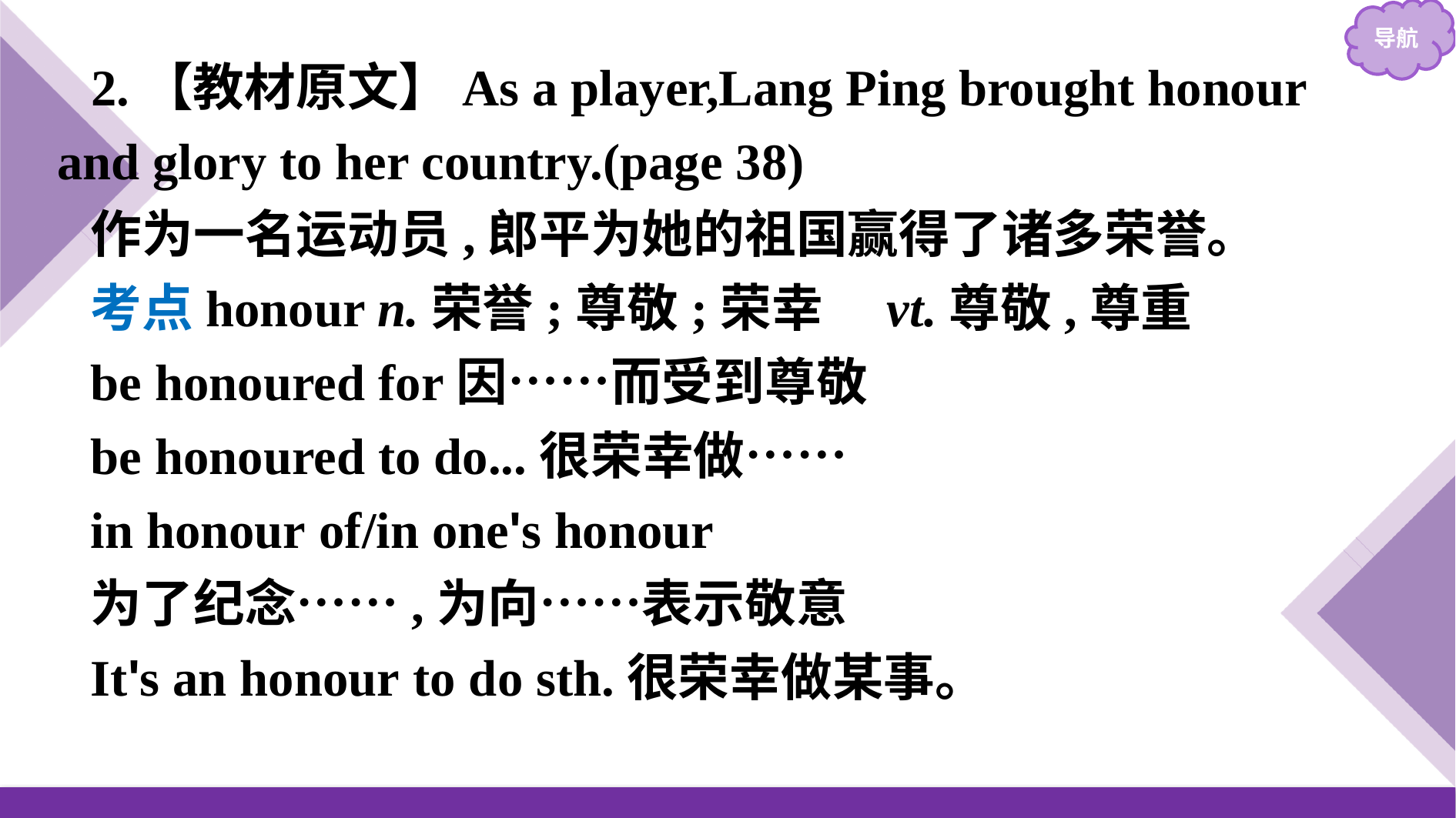

2.【教材原文】As a player,Lang Ping brought honour and glory to her country.(page 38)
作为一名运动员,郎平为她的祖国赢得了诸多荣誉。
考点honour n.荣誉;尊敬;荣幸　vt.尊敬,尊重
be honoured for因……而受到尊敬
be honoured to do...很荣幸做……
in honour of/in one's honour
为了纪念……,为向……表示敬意
It's an honour to do sth.很荣幸做某事。